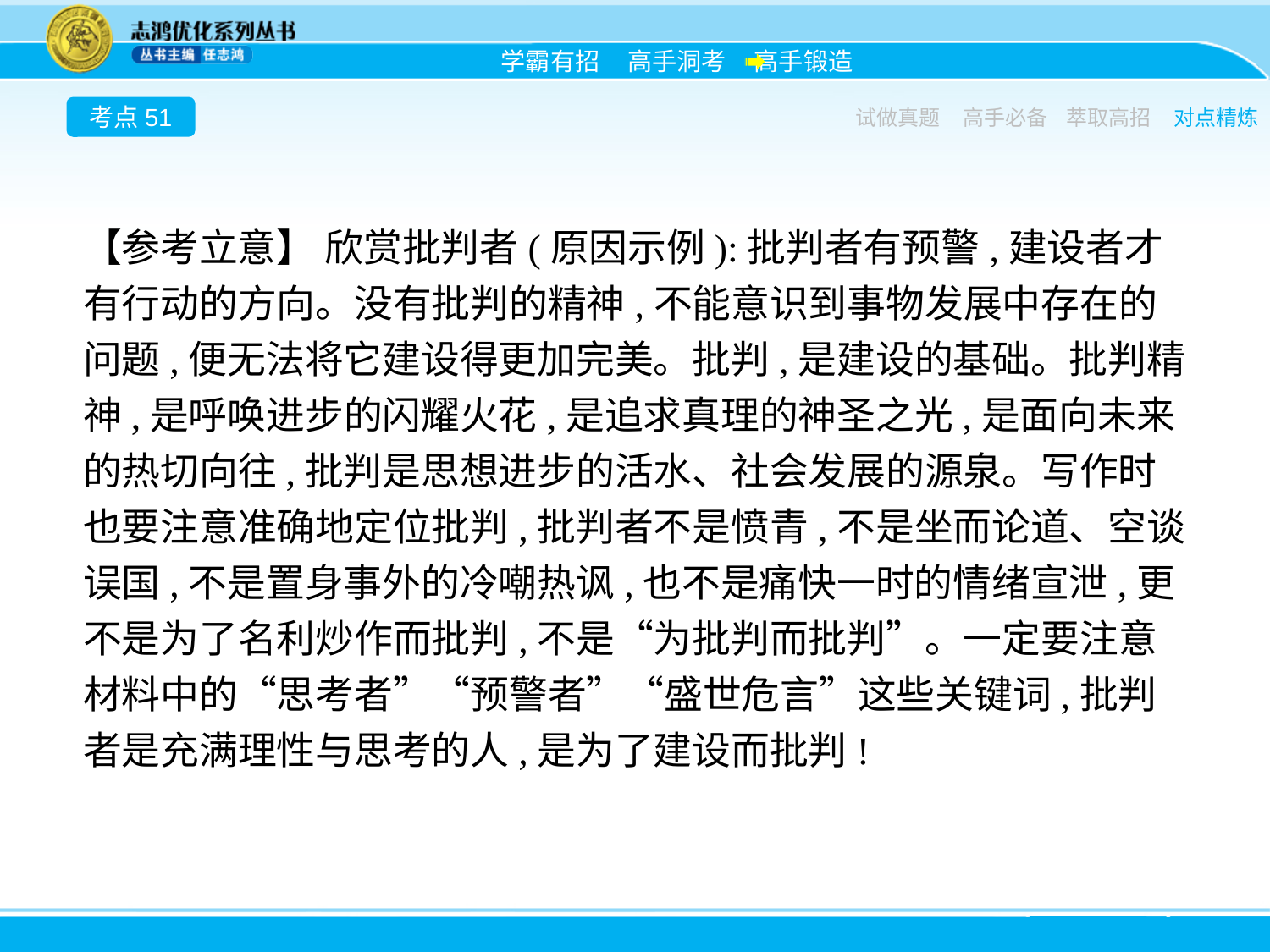

考点51
试做真题
高手必备
萃取高招
对点精炼
【参考立意】 欣赏批判者(原因示例):批判者有预警,建设者才有行动的方向。没有批判的精神,不能意识到事物发展中存在的问题,便无法将它建设得更加完美。批判,是建设的基础。批判精神,是呼唤进步的闪耀火花,是追求真理的神圣之光,是面向未来的热切向往,批判是思想进步的活水、社会发展的源泉。写作时也要注意准确地定位批判,批判者不是愤青,不是坐而论道、空谈误国,不是置身事外的冷嘲热讽,也不是痛快一时的情绪宣泄,更不是为了名利炒作而批判,不是“为批判而批判”。一定要注意材料中的“思考者”“预警者”“盛世危言”这些关键词,批判者是充满理性与思考的人,是为了建设而批判!